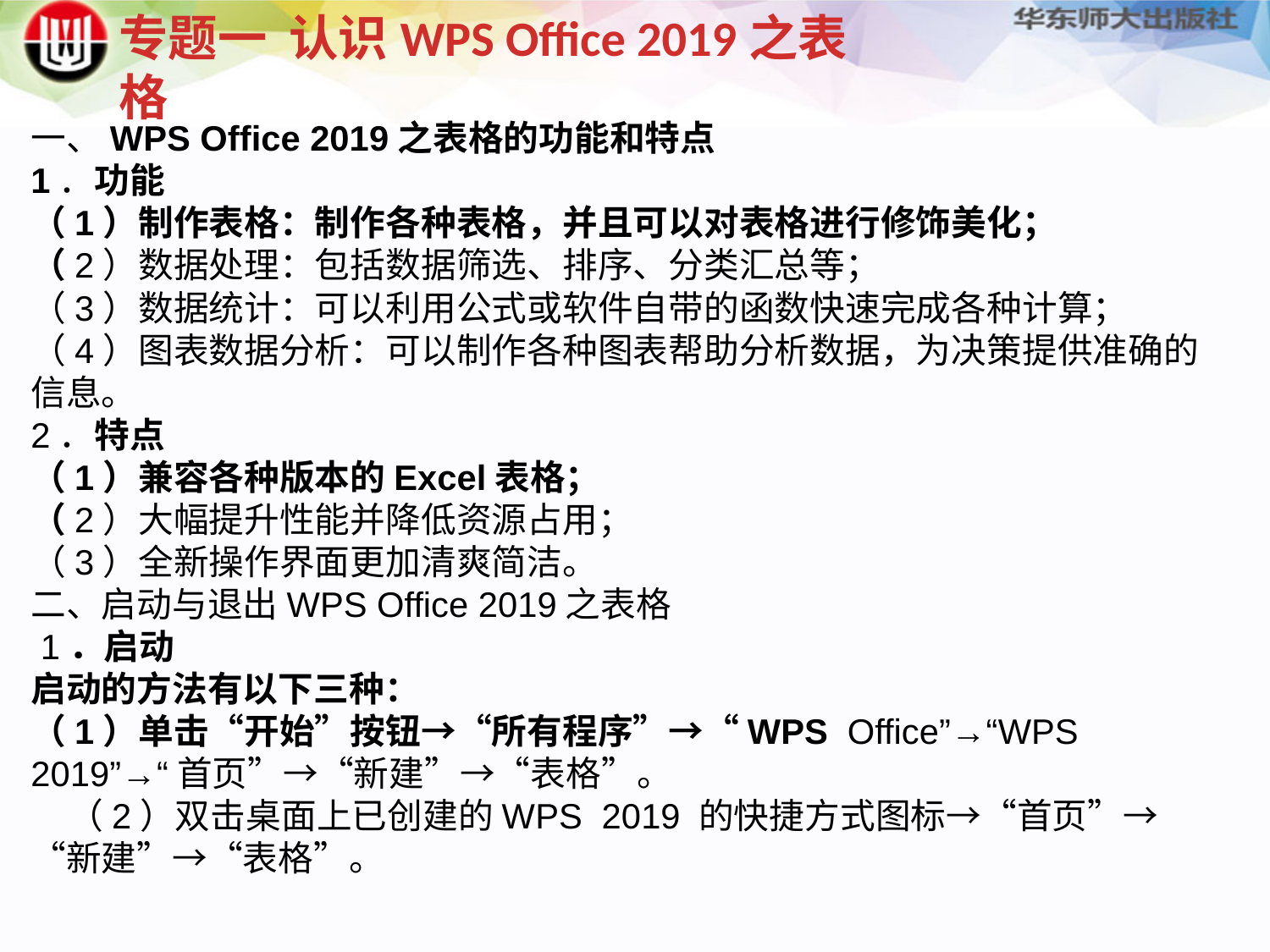

专题一  认识WPS Office 2019之表格
一、WPS Office 2019之表格的功能和特点1．功能（1）制作表格：制作各种表格，并且可以对表格进行修饰美化；（2）数据处理：包括数据筛选、排序、分类汇总等；（3）数据统计：可以利用公式或软件自带的函数快速完成各种计算；（4）图表数据分析：可以制作各种图表帮助分析数据，为决策提供准确的信息。2．特点（1）兼容各种版本的Excel表格；（2）大幅提升性能并降低资源占用；（3）全新操作界面更加清爽简洁。二、启动与退出WPS Office 2019之表格 1．启动  启动的方法有以下三种：（1）单击“开始”按钮→“所有程序”→“WPS  Office”→“WPS  2019”→“首页”→“新建”→“表格”。（2）双击桌面上已创建的WPS  2019 的快捷方式图标→“首页”→“新建”→“表格”。